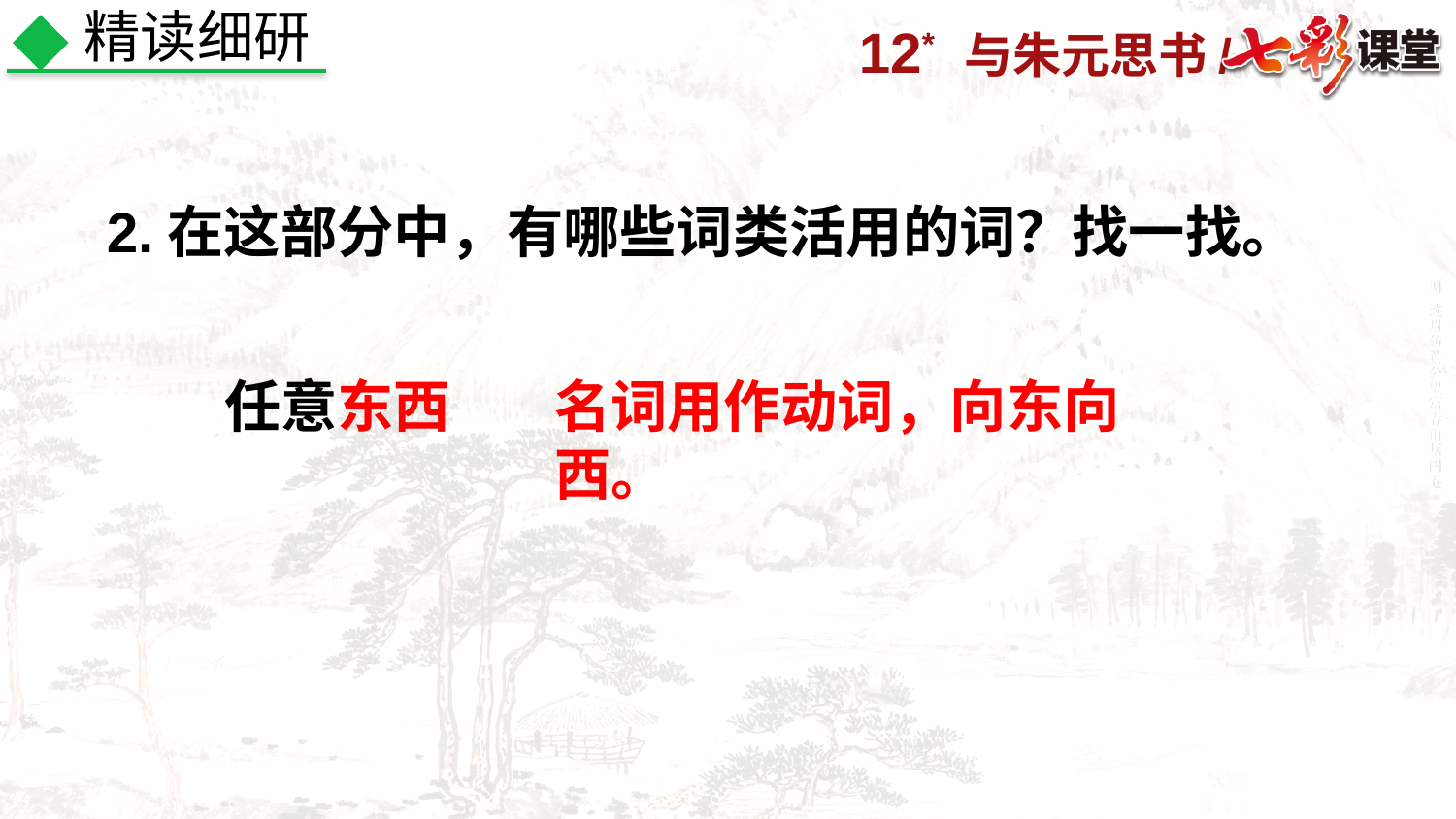

精读细研

2.在这部分中，有哪些词类活用的词？找一找。
任意东西
名词用作动词，向东向西。